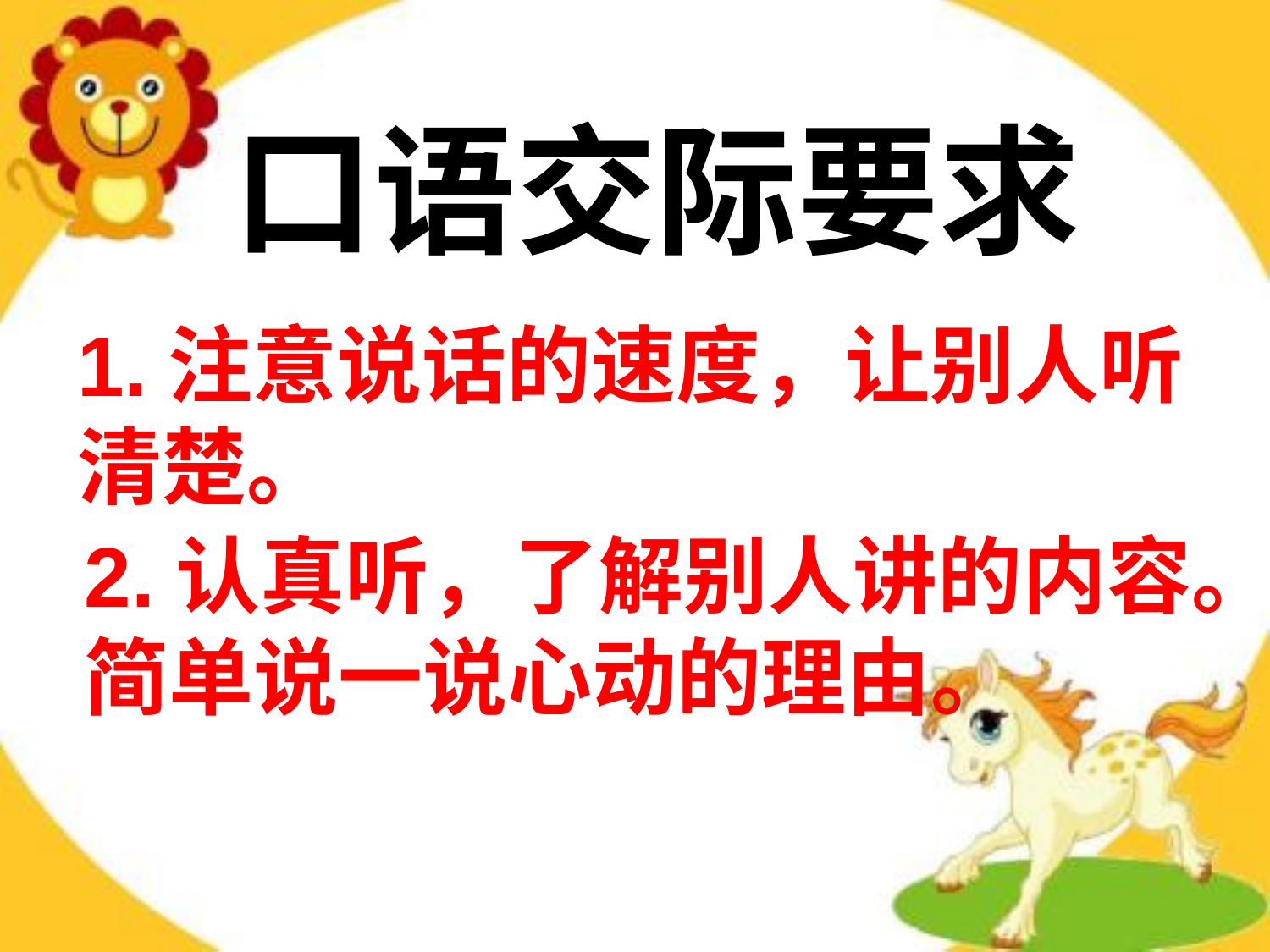

口语交际要求
1.注意说话的速度，让别人听清楚。
2.认真听，了解别人讲的内容。
简单说一说心动的理由。